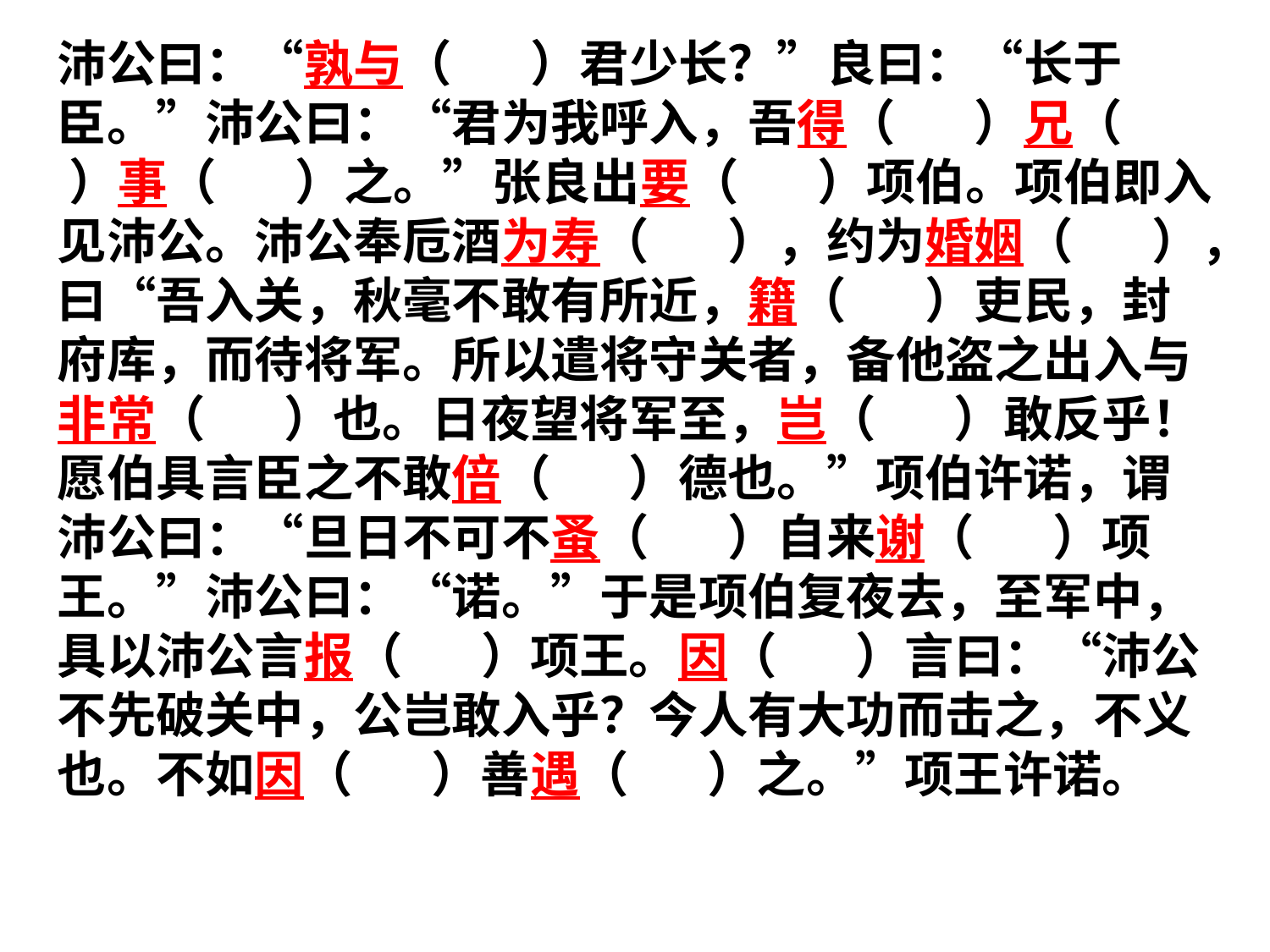

沛公曰：“孰与（       ）君少长？”良曰：“长于臣。”沛公曰：“君为我呼入，吾得（       ）兄（       ）事（       ）之。”张良出要（       ）项伯。项伯即入见沛公。沛公奉卮酒为寿（       ），约为婚姻（       ），曰“吾入关，秋毫不敢有所近，籍（       ）吏民，封府库，而待将军。所以遣将守关者，备他盗之出入与非常（       ）也。日夜望将军至，岂（       ）敢反乎！愿伯具言臣之不敢倍（       ）德也。”项伯许诺，谓沛公曰：“旦日不可不蚤（       ）自来谢（       ）项王。”沛公曰：“诺。”于是项伯复夜去，至军中，具以沛公言报（       ）项王。因（       ）言曰：“沛公不先破关中，公岂敢入乎？今人有大功而击之，不义也。不如因（       ）善遇（       ）之。”项王许诺。